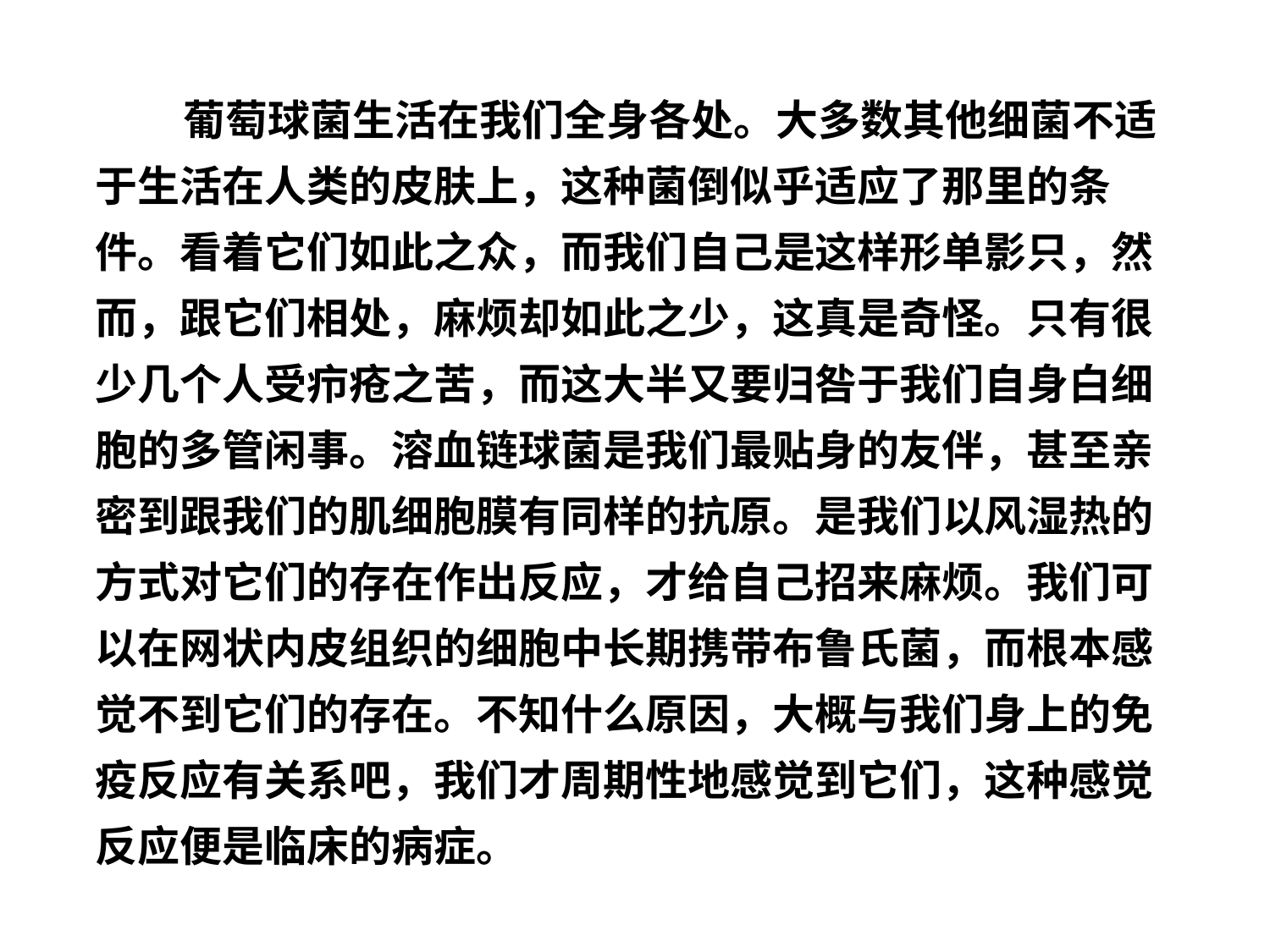

葡萄球菌生活在我们全身各处。大多数其他细菌不适于生活在人类的皮肤上，这种菌倒似乎适应了那里的条件。看着它们如此之众，而我们自己是这样形单影只，然而，跟它们相处，麻烦却如此之少，这真是奇怪。只有很少几个人受疖疮之苦，而这大半又要归咎于我们自身白细胞的多管闲事。溶血链球菌是我们最贴身的友伴，甚至亲密到跟我们的肌细胞膜有同样的抗原。是我们以风湿热的方式对它们的存在作出反应，才给自己招来麻烦。我们可以在网状内皮组织的细胞中长期携带布鲁氏菌，而根本感觉不到它们的存在。不知什么原因，大概与我们身上的免疫反应有关系吧，我们才周期性地感觉到它们，这种感觉反应便是临床的病症。